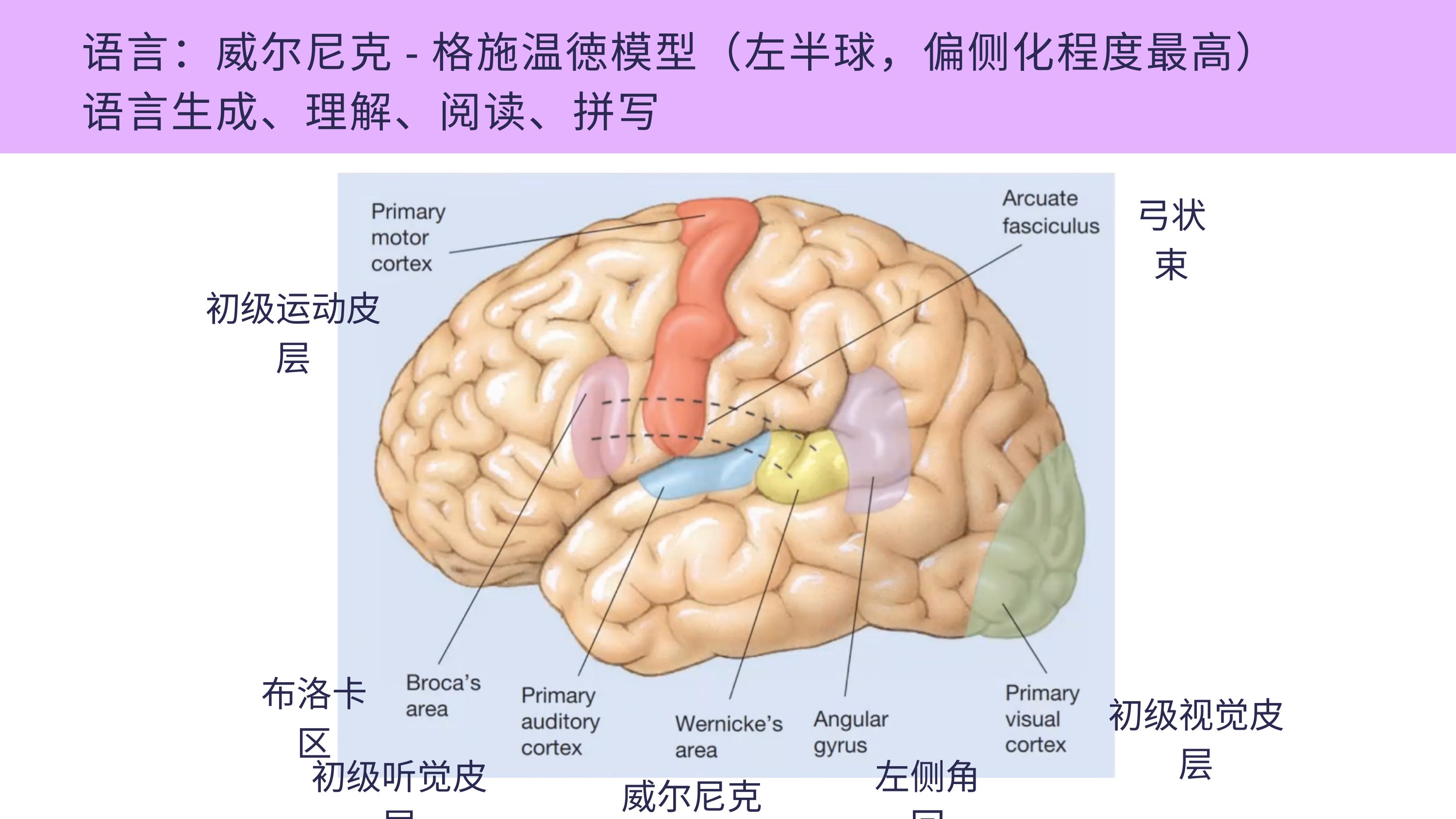

语言：威尔尼克-格施温徳模型（左半球，偏侧化程度最高）
语言生成、理解、阅读、拼写

弓状束
初级运动皮层

布洛卡区
初级视觉皮层
初级听觉皮层
左侧角回
威尔尼克区